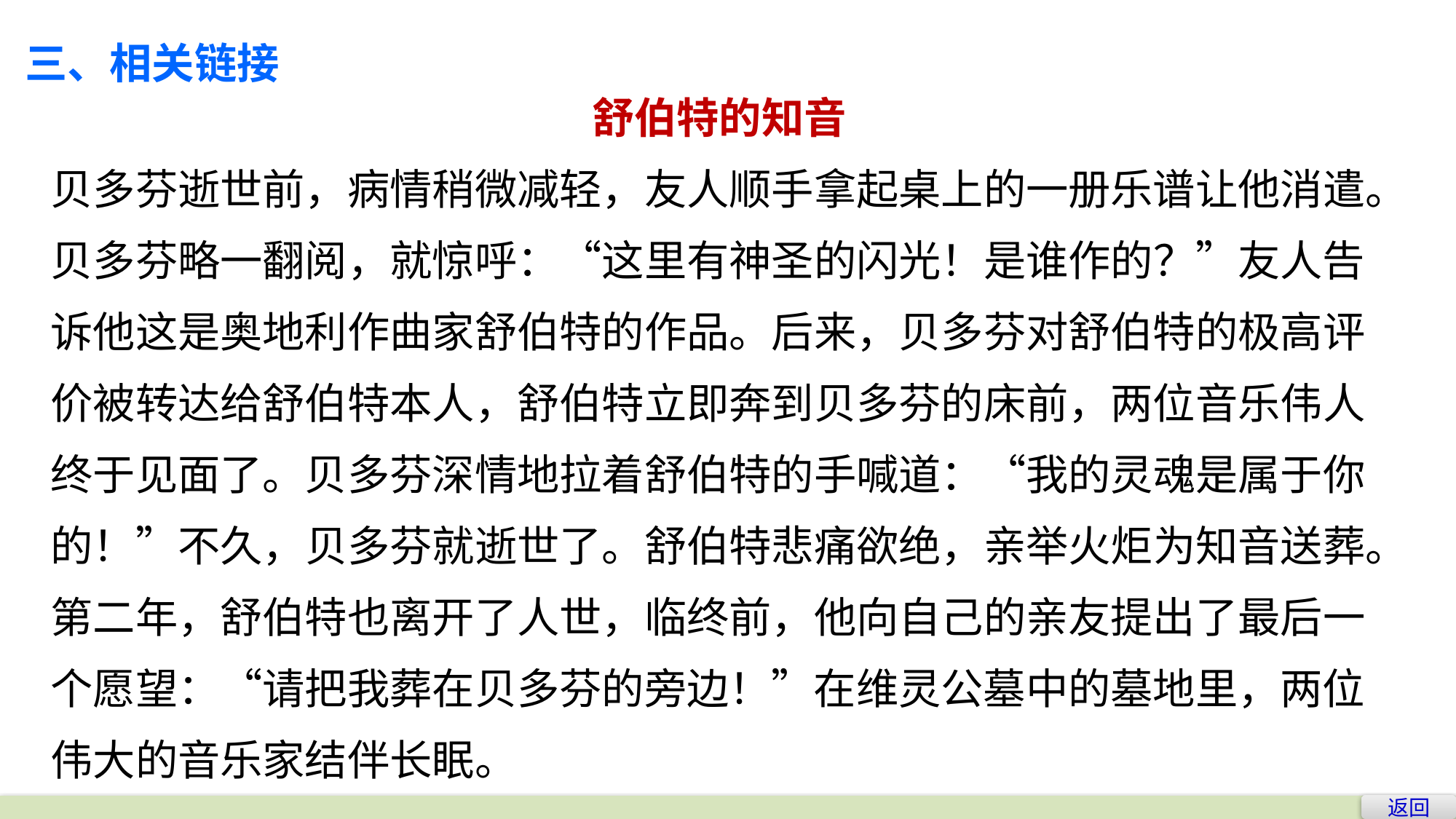

三、相关链接
舒伯特的知音
贝多芬逝世前，病情稍微减轻，友人顺手拿起桌上的一册乐谱让他消遣。贝多芬略一翻阅，就惊呼：“这里有神圣的闪光！是谁作的？”友人告诉他这是奥地利作曲家舒伯特的作品。后来，贝多芬对舒伯特的极高评价被转达给舒伯特本人，舒伯特立即奔到贝多芬的床前，两位音乐伟人终于见面了。贝多芬深情地拉着舒伯特的手喊道：“我的灵魂是属于你的！”不久，贝多芬就逝世了。舒伯特悲痛欲绝，亲举火炬为知音送葬。第二年，舒伯特也离开了人世，临终前，他向自己的亲友提出了最后一个愿望：“请把我葬在贝多芬的旁边！”在维灵公墓中的墓地里，两位伟大的音乐家结伴长眠。
返回